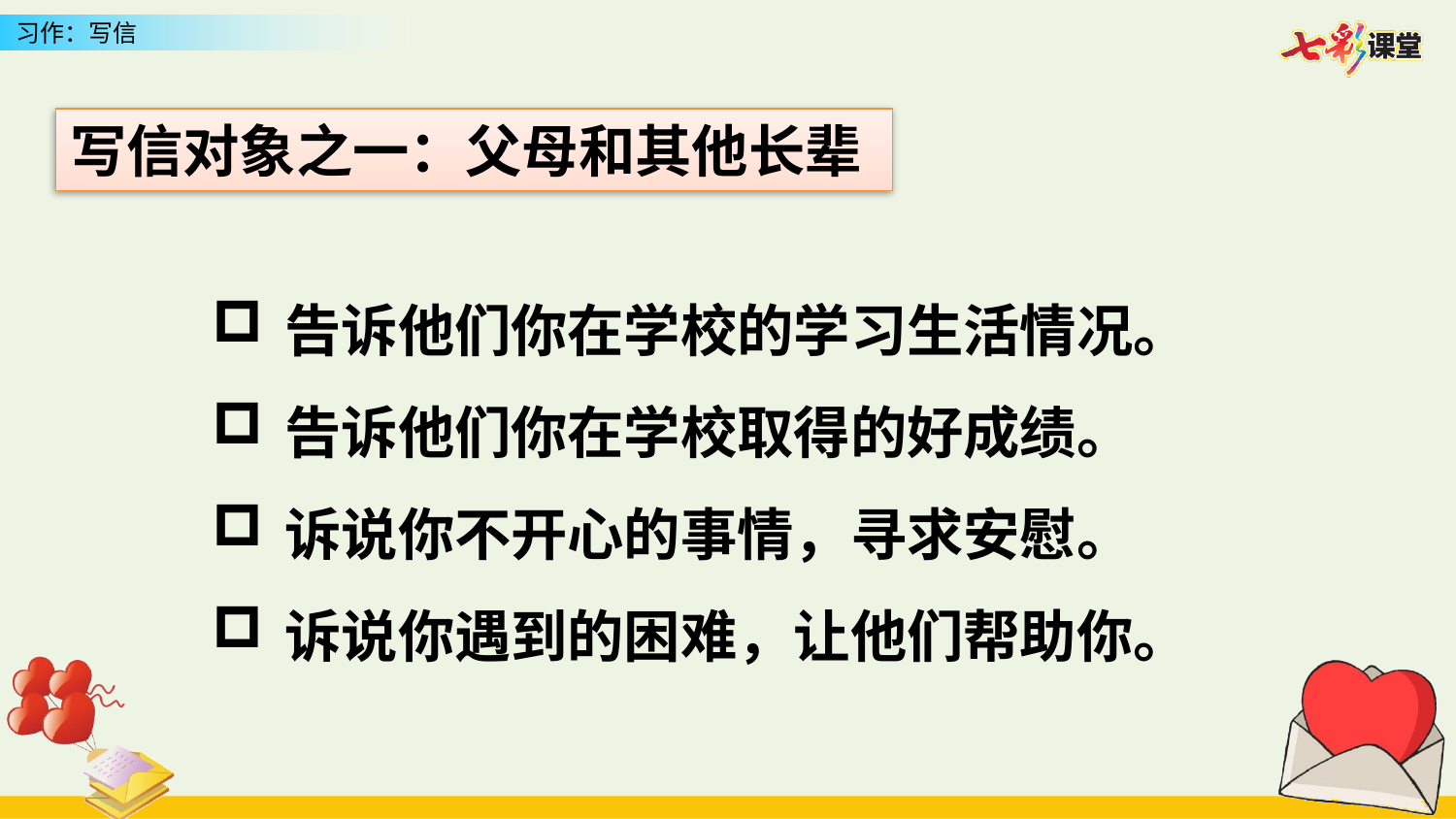

写信对象之一：父母和其他长辈
告诉他们你在学校的学习生活情况。
告诉他们你在学校取得的好成绩。
诉说你不开心的事情，寻求安慰。
诉说你遇到的困难，让他们帮助你。